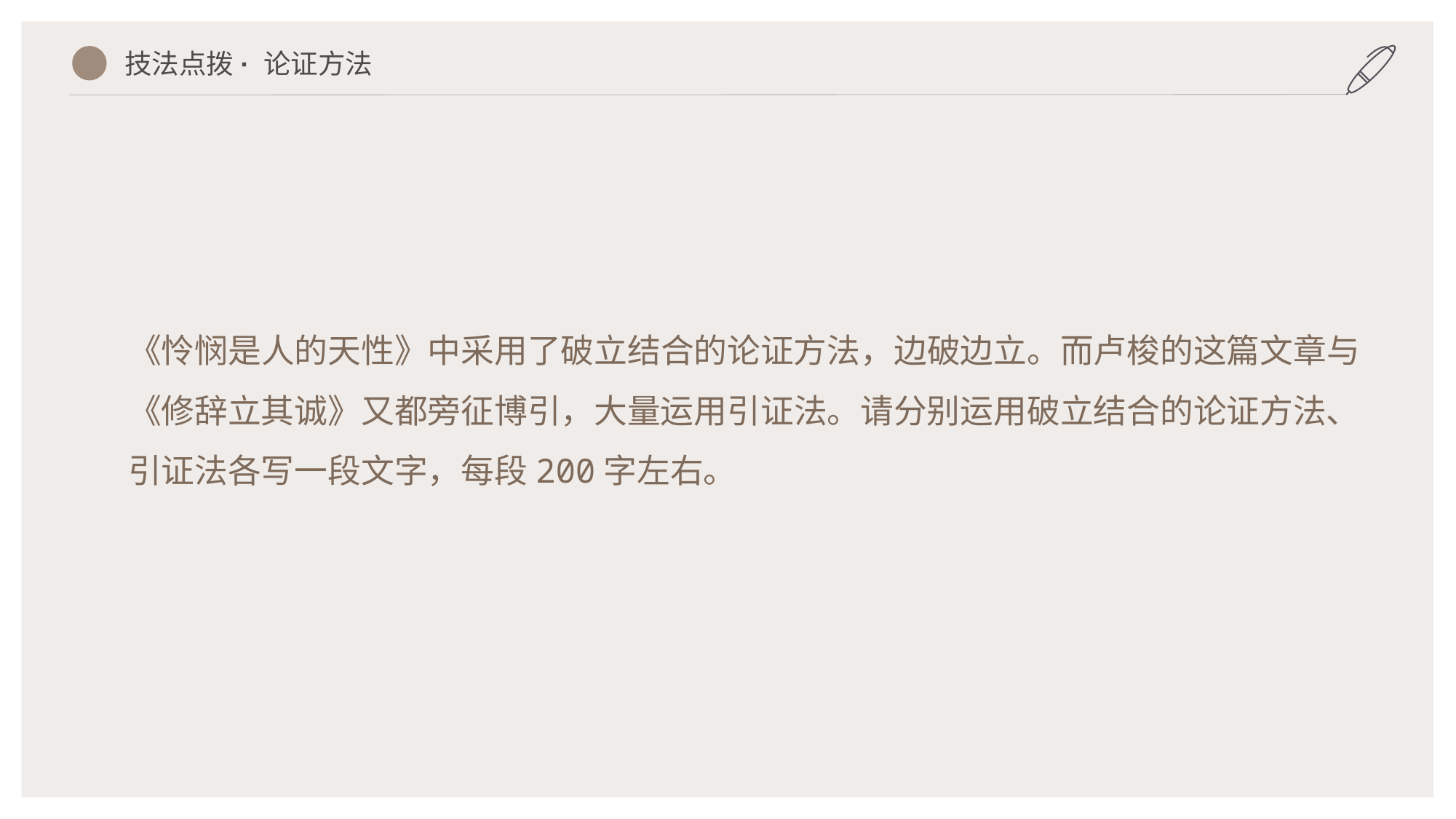

技法点拨· 论证方法

《怜悯是人的天性》中采用了破立结合的论证方法，边破边立。而卢梭的这篇文章与《修辞立其诚》又都旁征博引，大量运用引证法。请分别运用破立结合的论证方法、引证法各写一段文字，每段200字左右。